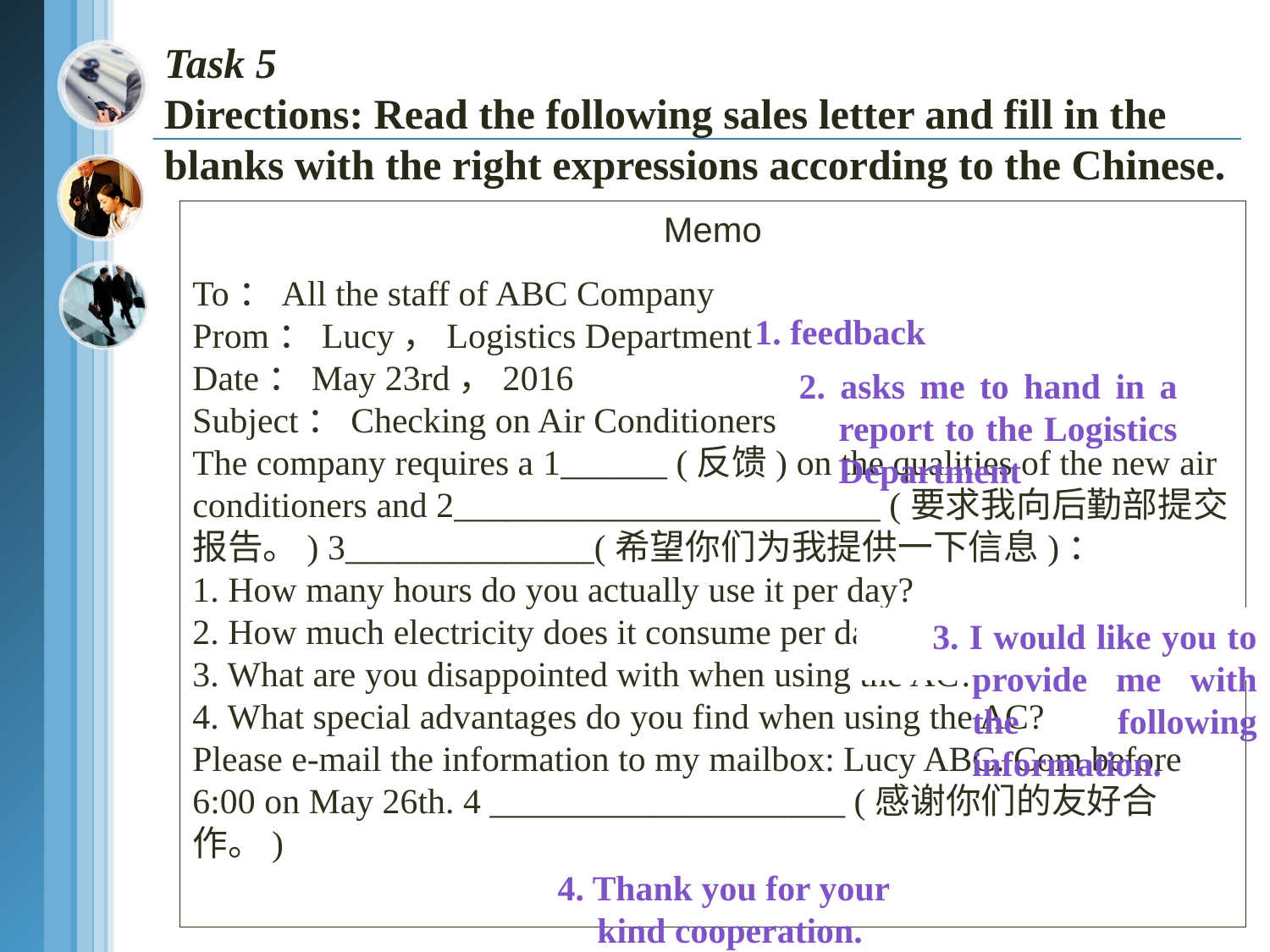

# Task 5 Directions: Read the following sales letter and fill in the blanks with the right expressions according to the Chinese.
Memo

To：All the staff of ABC Company
Prom：Lucy，Logistics Department
Date：May 23rd，2016
Subject：Checking on Air Conditioners
The company requires a 1______ (反馈) on the qualities of the new air conditioners and 2________________________ (要求我向后勤部提交报告。) 3______________(希望你们为我提供一下信息)：
1. How many hours do you actually use it per day?
2. How much electricity does it consume per day？
3. What are you disappointed with when using the AC?
4. What special advantages do you find when using the AC?
Please e-mail the information to my mailbox: Lucy ABC. Com before 6:00 on May 26th. 4 ____________________ (感谢你们的友好合作。)
1. feedback

2. asks me to hand in a report to the Logistics Department

3. I would like you to provide me with the following information.

4. Thank you for your kind cooperation.